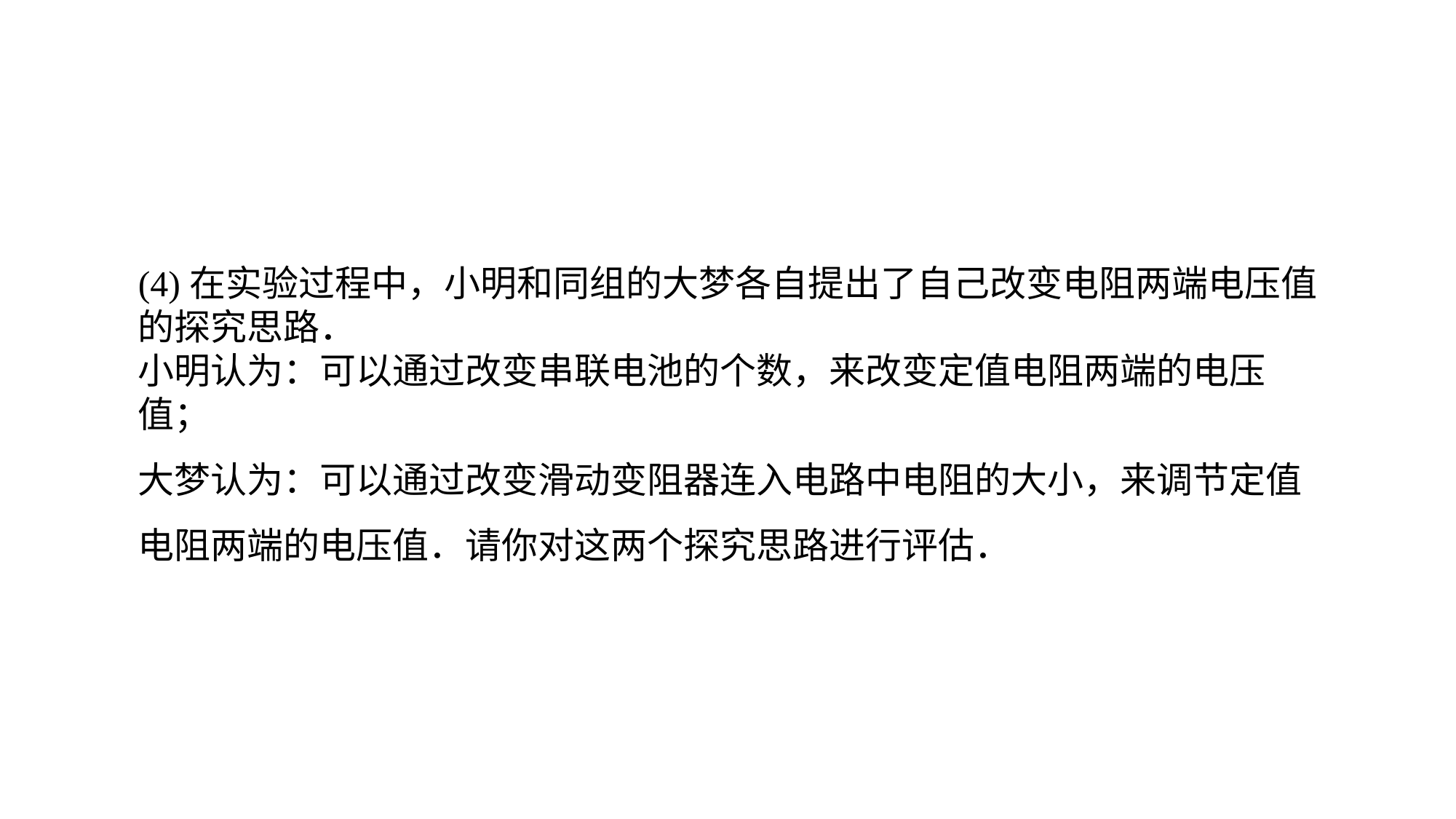

(4)在实验过程中，小明和同组的大梦各自提出了自己改变电阻两端电压值的探究思路．小明认为：可以通过改变串联电池的个数，来改变定值电阻两端的电压值；大梦认为：可以通过改变滑动变阻器连入电路中电阻的大小，来调节定值电阻两端的电压值．请你对这两个探究思路进行评估．